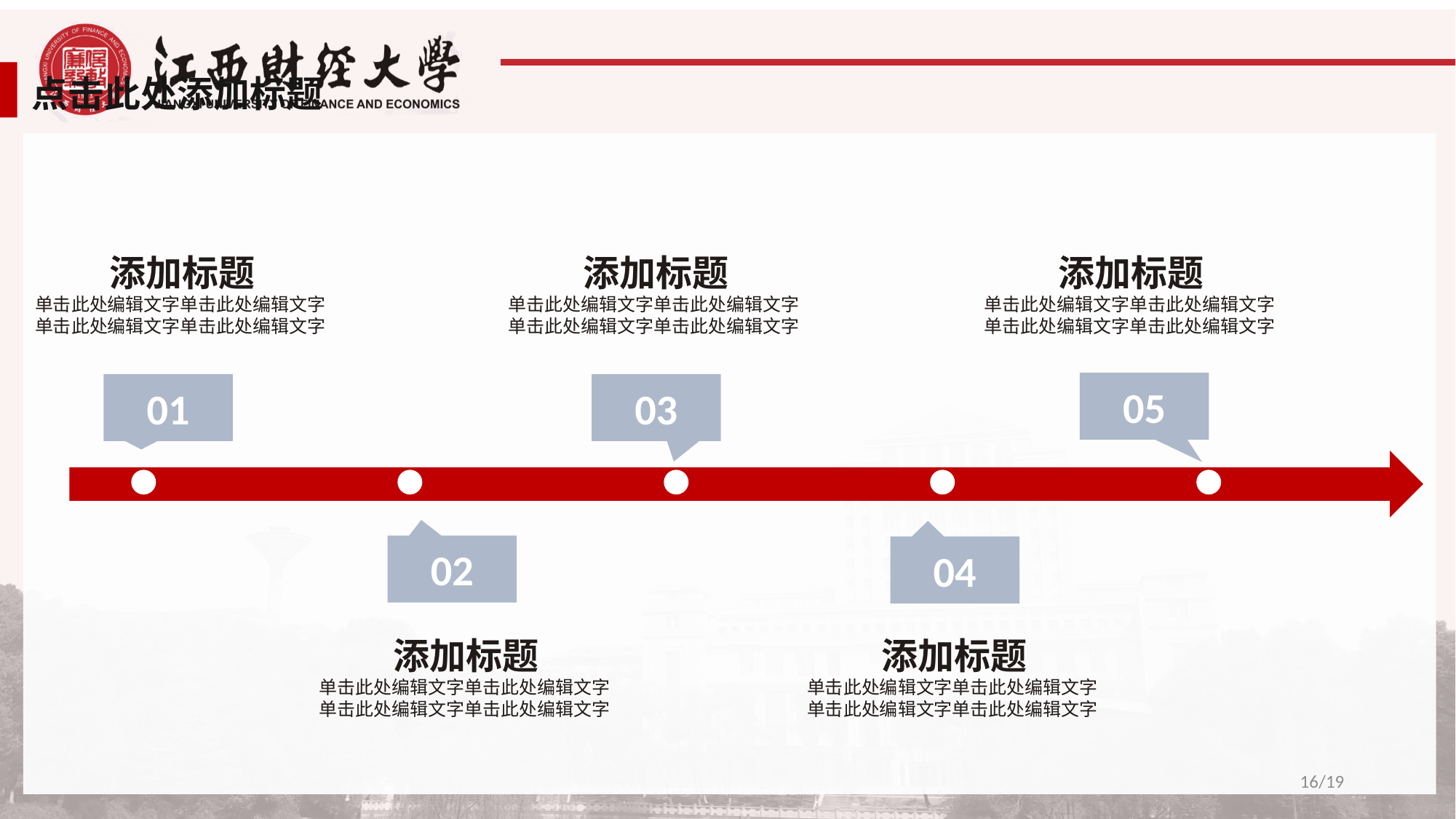

点击此处添加标题
添加标题
单击此处编辑文字单击此处编辑文字
单击此处编辑文字单击此处编辑文字
01
添加标题
单击此处编辑文字单击此处编辑文字
单击此处编辑文字单击此处编辑文字
03
添加标题
单击此处编辑文字单击此处编辑文字
单击此处编辑文字单击此处编辑文字
05

02
添加标题
单击此处编辑文字单击此处编辑文字
单击此处编辑文字单击此处编辑文字
04
添加标题
单击此处编辑文字单击此处编辑文字
单击此处编辑文字单击此处编辑文字
16/19